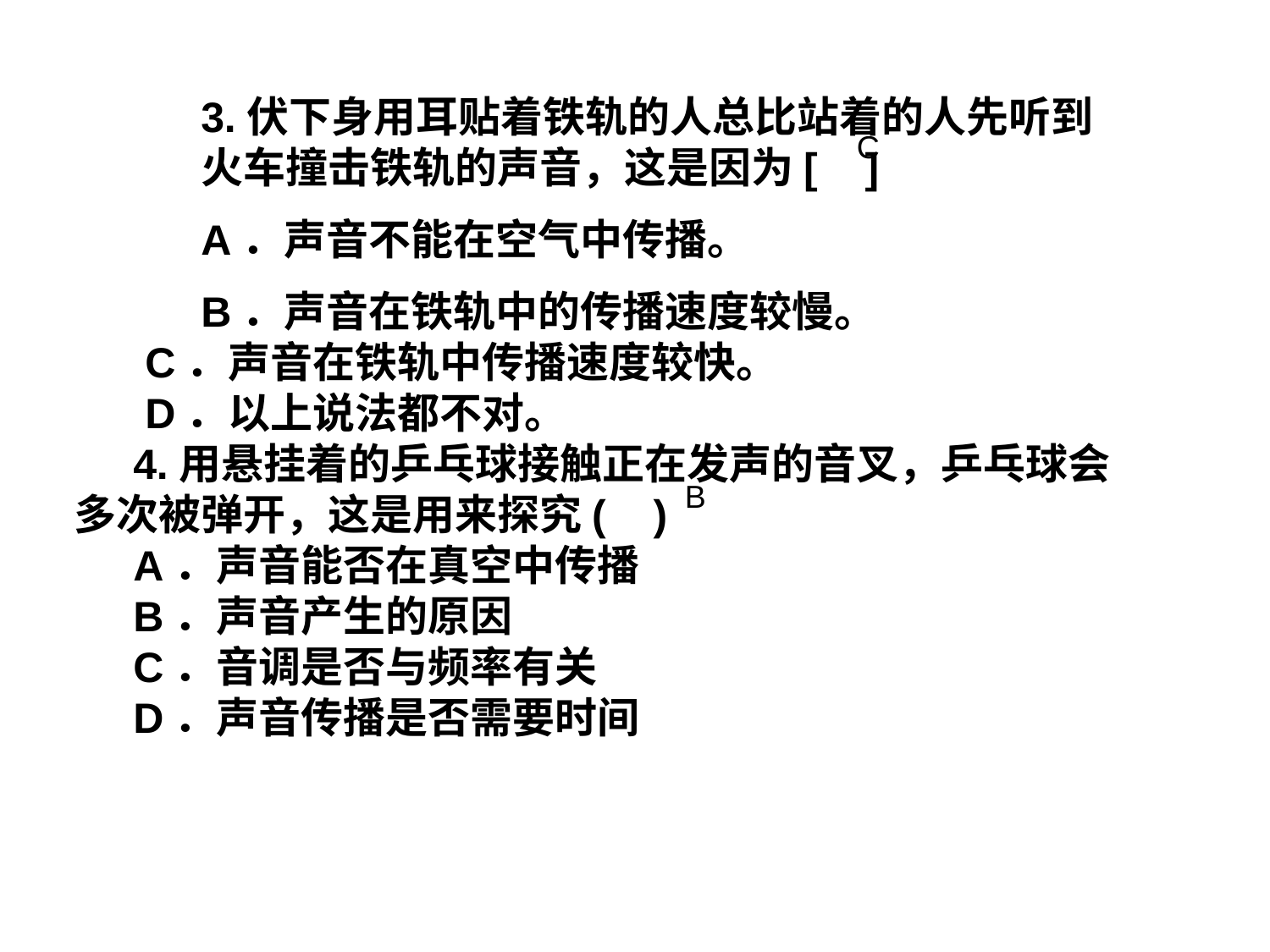

3.伏下身用耳贴着铁轨的人总比站着的人先听到火车撞击铁轨的声音，这是因为[    ]
A．声音不能在空气中传播。
B．声音在铁轨中的传播速度较慢。
      C．声音在铁轨中传播速度较快。
      D．以上说法都不对。
     4.用悬挂着的乒乓球接触正在发声的音叉，乒乓球会多次被弹开，这是用来探究(    )
     A．声音能否在真空中传播
     B．声音产生的原因
     C．音调是否与频率有关
     D．声音传播是否需要时间
  C
B